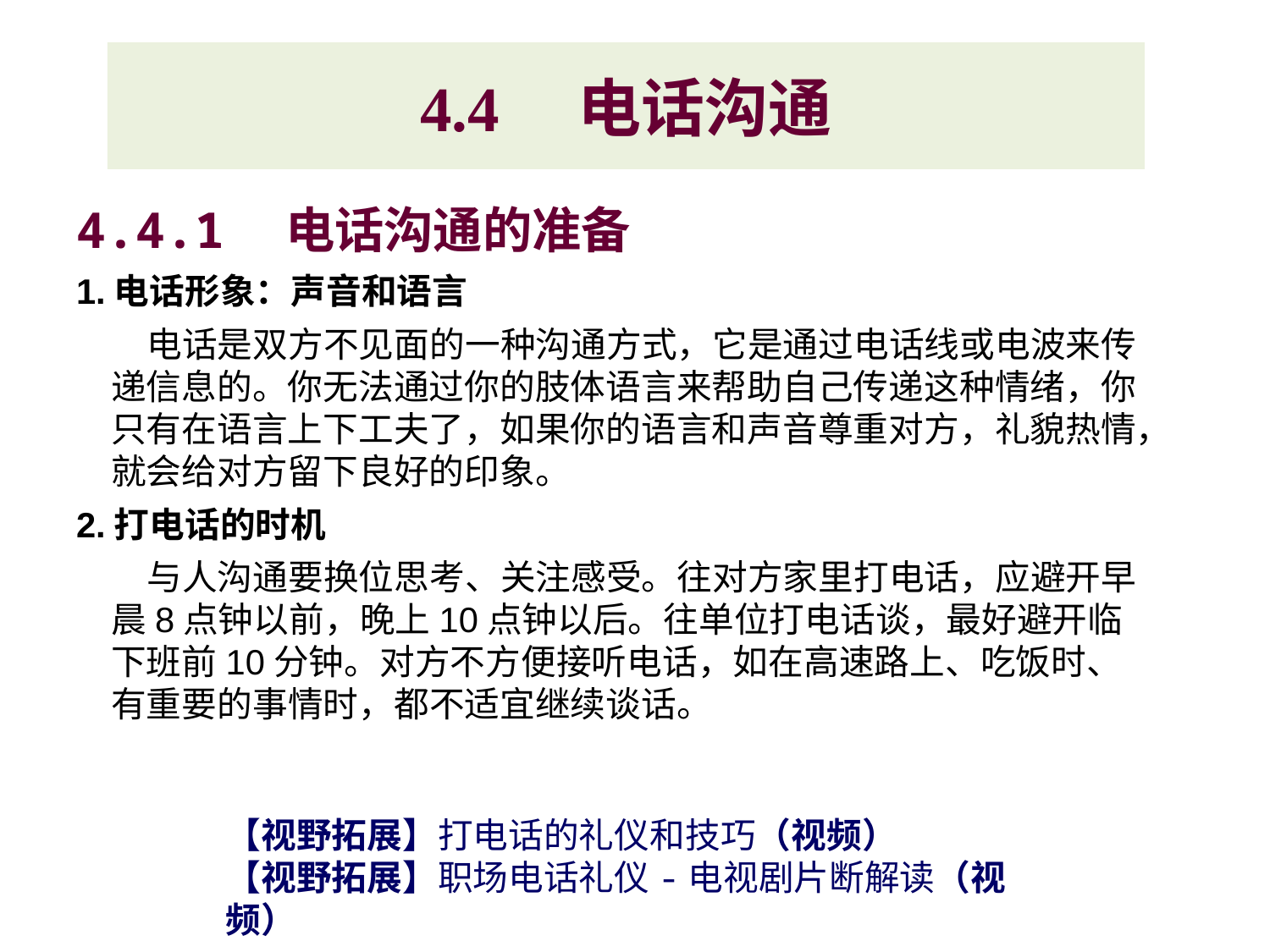

# 4.4　电话沟通
4.4.1　电话沟通的准备
1.电话形象：声音和语言
　　电话是双方不见面的一种沟通方式，它是通过电话线或电波来传递信息的。你无法通过你的肢体语言来帮助自己传递这种情绪，你只有在语言上下工夫了，如果你的语言和声音尊重对方，礼貌热情，就会给对方留下良好的印象。
2.打电话的时机
　　与人沟通要换位思考、关注感受。往对方家里打电话，应避开早晨8点钟以前，晚上10点钟以后。往单位打电话谈，最好避开临下班前10分钟。对方不方便接听电话，如在高速路上、吃饭时、有重要的事情时，都不适宜继续谈话。
【视野拓展】打电话的礼仪和技巧（视频）
【视野拓展】职场电话礼仪-电视剧片断解读（视频）